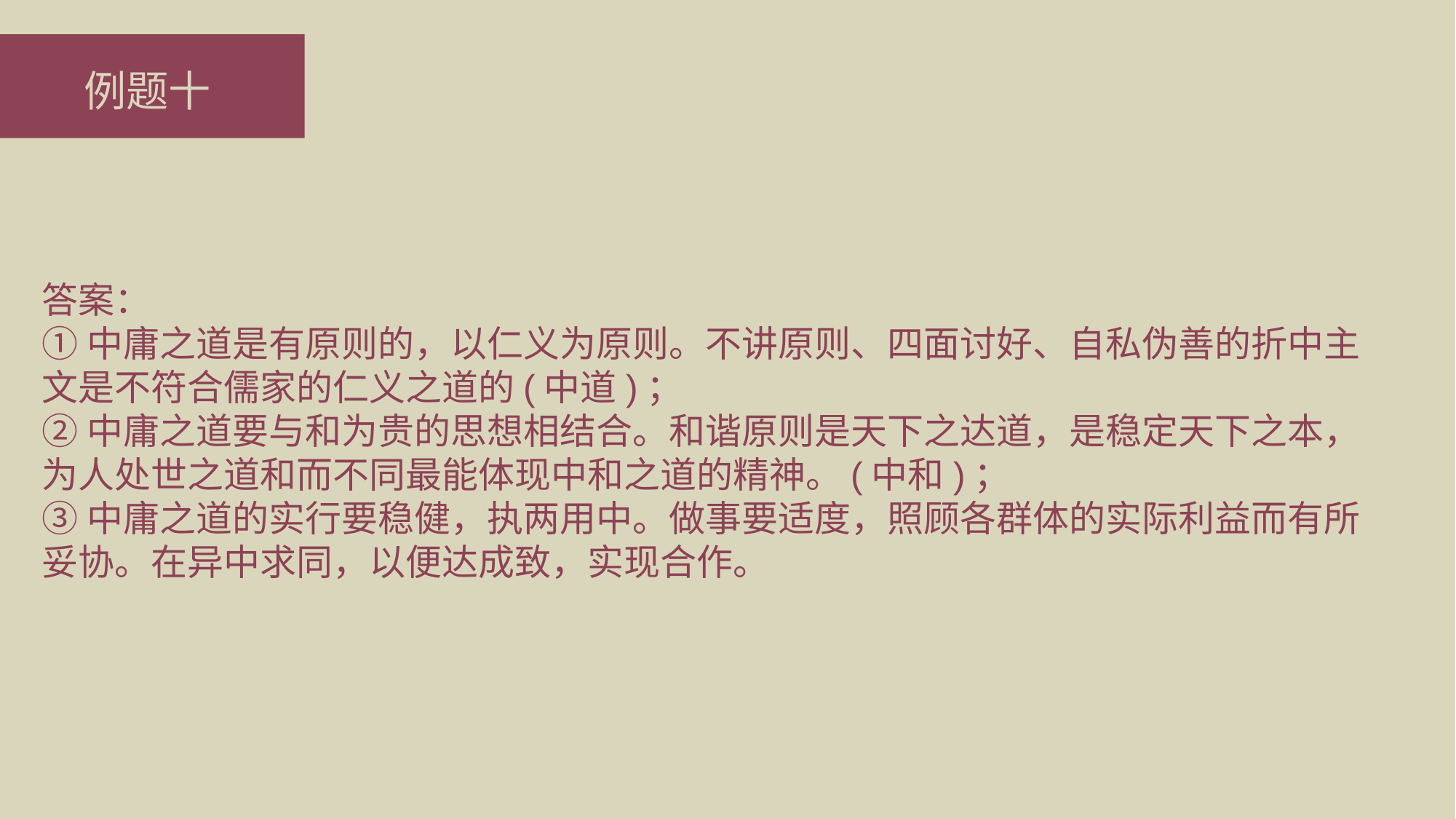

例题十

答案：
①中庸之道是有原则的，以仁义为原则。不讲原则、四面讨好、自私伪善的折中主文是不符合儒家的仁义之道的(中道)；
②中庸之道要与和为贵的思想相结合。和谐原则是天下之达道，是稳定天下之本，为人处世之道和而不同最能体现中和之道的精神。(中和)；
③中庸之道的实行要稳健，执两用中。做事要适度，照顾各群体的实际利益而有所妥协。在异中求同，以便达成致，实现合作。